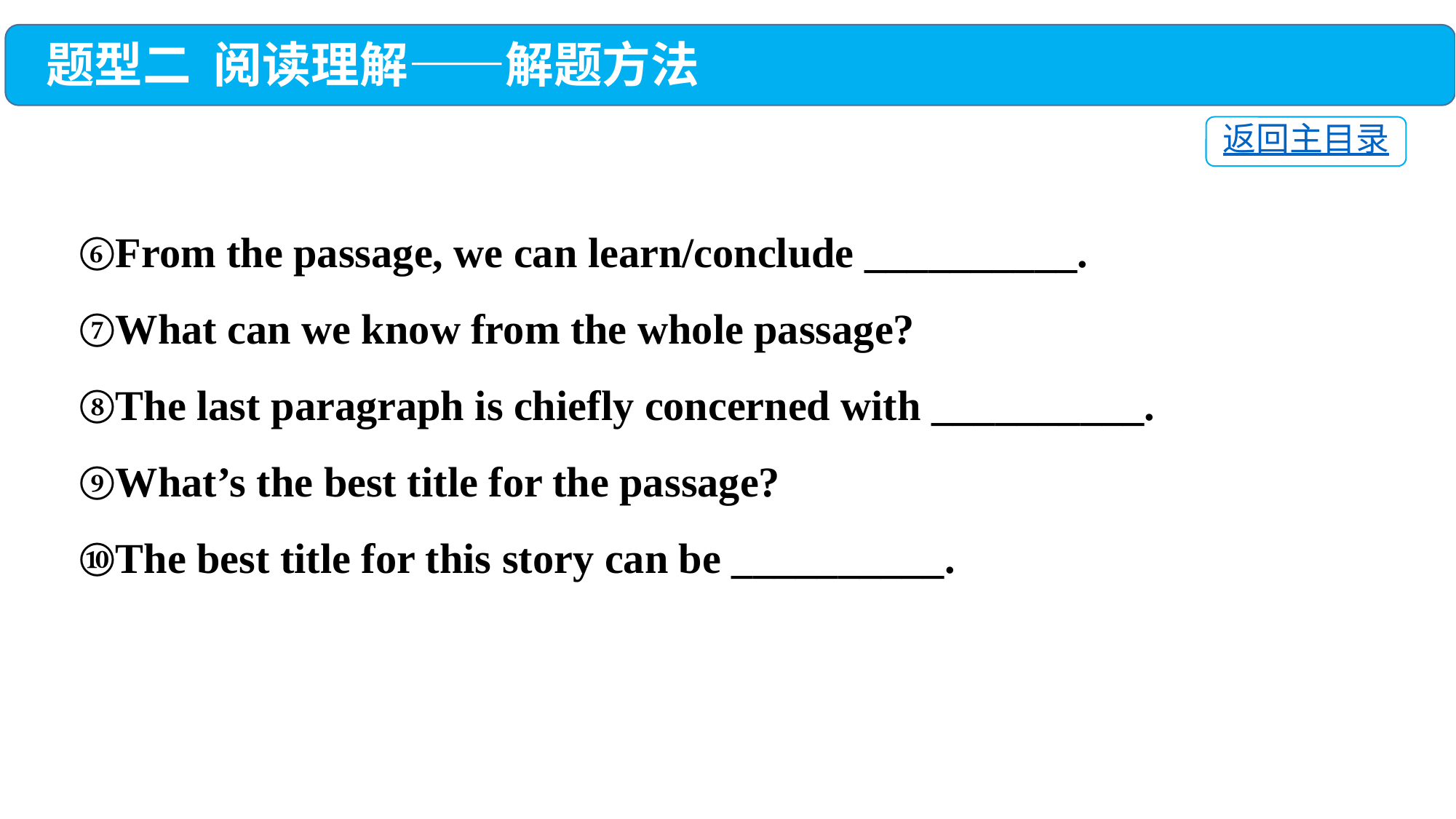

题型二  阅读理解——解题方法
返回主目录
⑥From the passage, we can learn/conclude __________.
⑦What can we know from the whole passage?
⑧The last paragraph is chiefly concerned with __________.
⑨What’s the best title for the passage?
⑩The best title for this story can be __________.